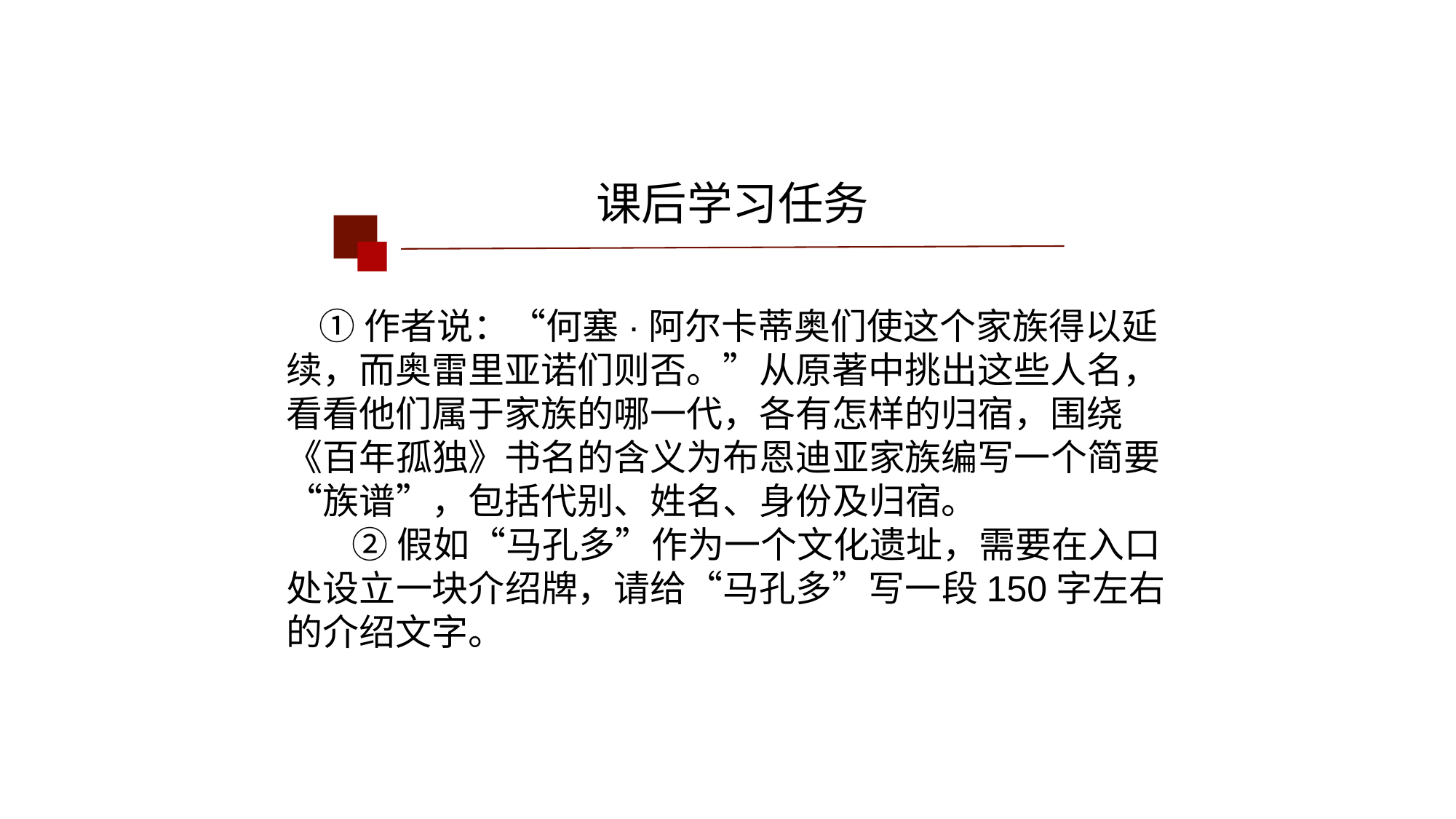

课后学习任务

    ①作者说：“何塞·阿尔卡蒂奥们使这个家族得以延续，而奥雷里亚诺们则否。”从原著中挑出这些人名，看看他们属于家族的哪一代，各有怎样的归宿，围绕《百年孤独》书名的含义为布恩迪亚家族编写一个简要“族谱”，包括代别、姓名、身份及归宿。
        ②假如“马孔多”作为一个文化遗址，需要在入口处设立一块介绍牌，请给“马孔多”写一段150字左右的介绍文字。